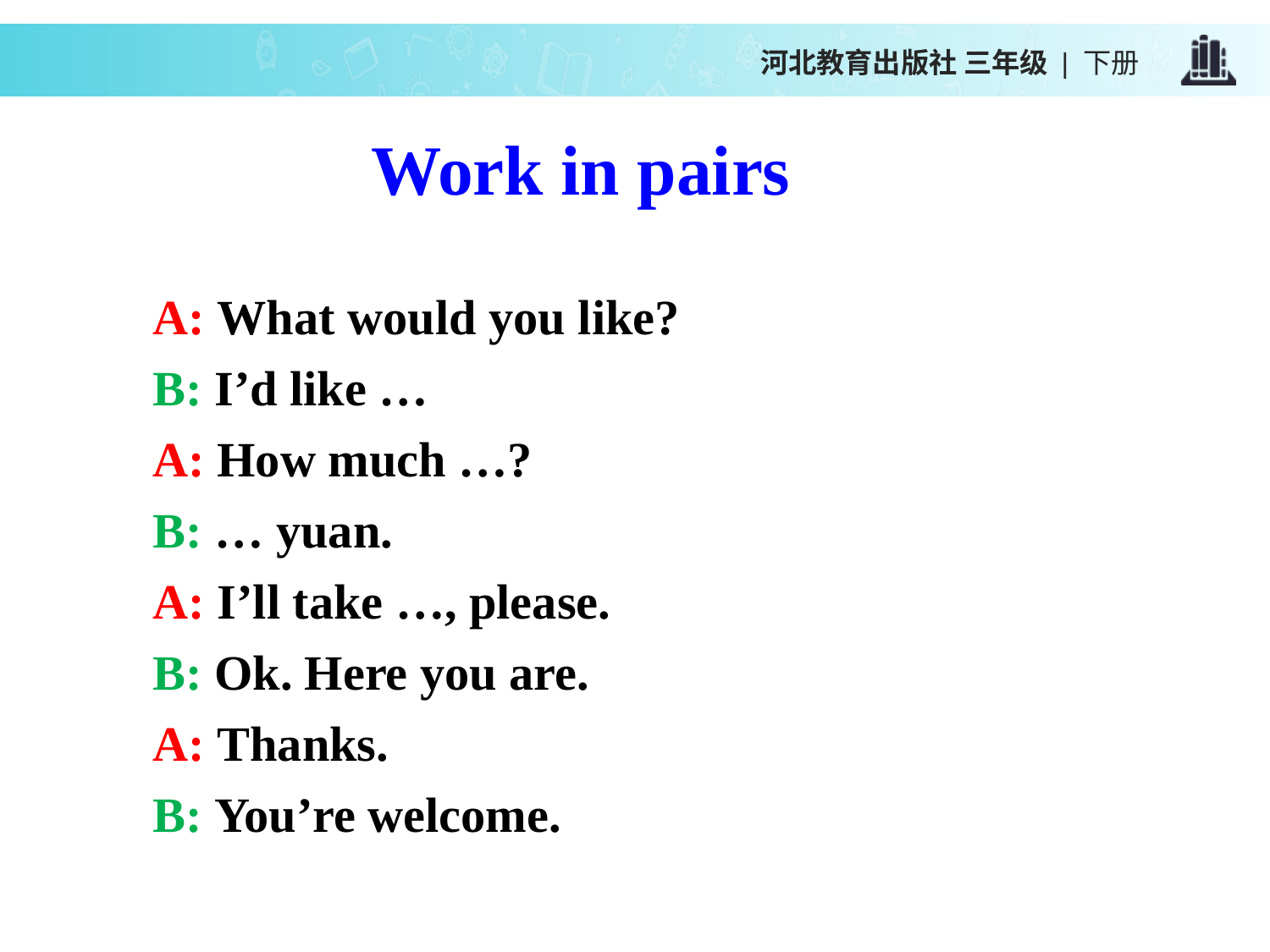

河北教育出版社 三年级 | 下册
Work in pairs
A: What would you like?
B: I’d like …
A: How much …?
B: … yuan.
A: I’ll take …, please.
B: Ok. Here you are.
A: Thanks.
B: You’re welcome.